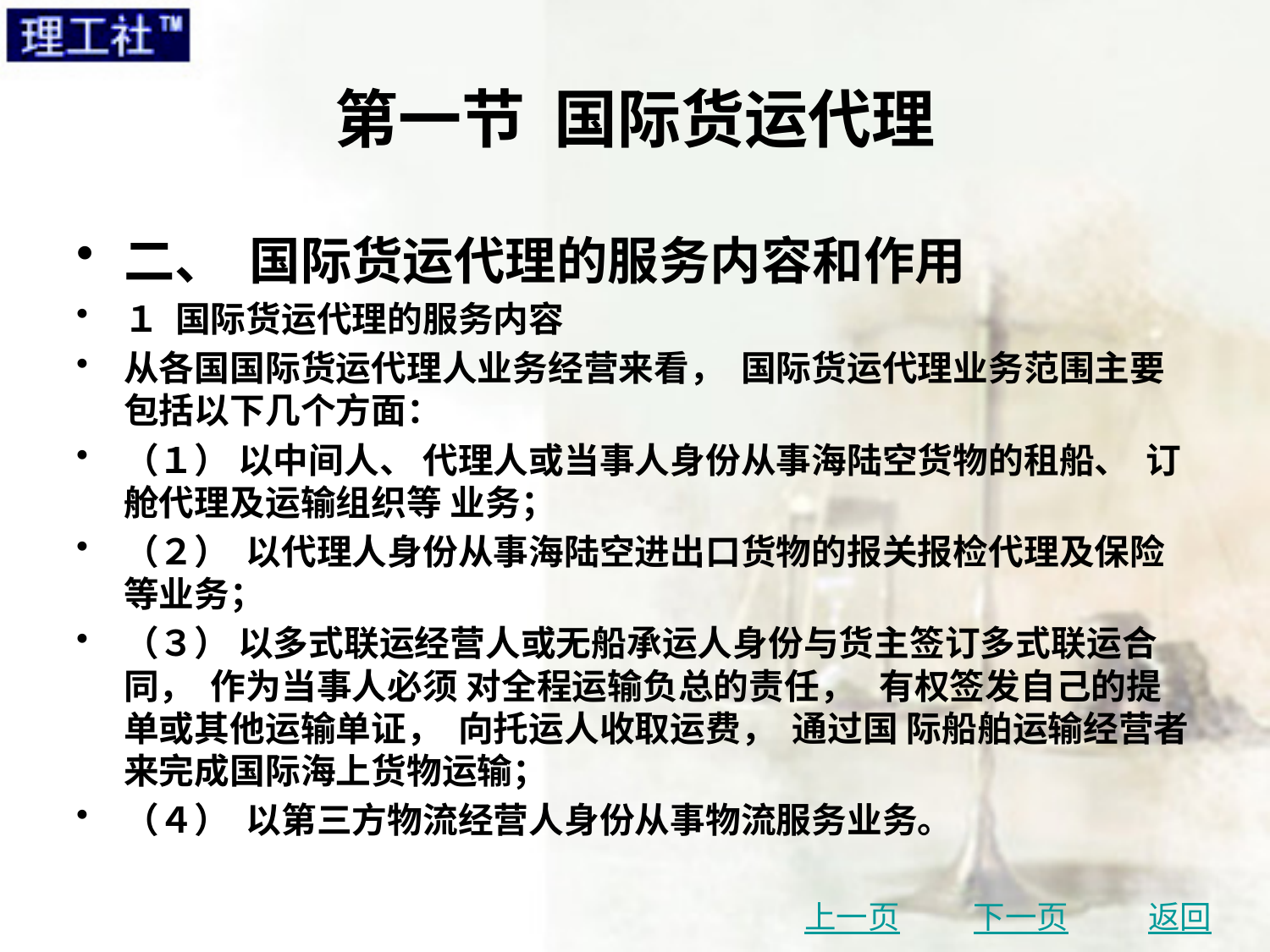

# 第一节  国际货运代理
二、  国际货运代理的服务内容和作用
１  国际货运代理的服务内容
从各国国际货运代理人业务经营来看，  国际货运代理业务范围主要包括以下几个方面：
（１） 以中间人、 代理人或当事人身份从事海陆空货物的租船、  订舱代理及运输组织等 业务；
（２）  以代理人身份从事海陆空进出口货物的报关报检代理及保险等业务；
（３） 以多式联运经营人或无船承运人身份与货主签订多式联运合同，  作为当事人必须 对全程运输负总的责任，   有权签发自己的提单或其他运输单证，  向托运人收取运费，  通过国 际船舶运输经营者来完成国际海上货物运输；
（４）  以第三方物流经营人身份从事物流服务业务。

上一页
下一页
返回